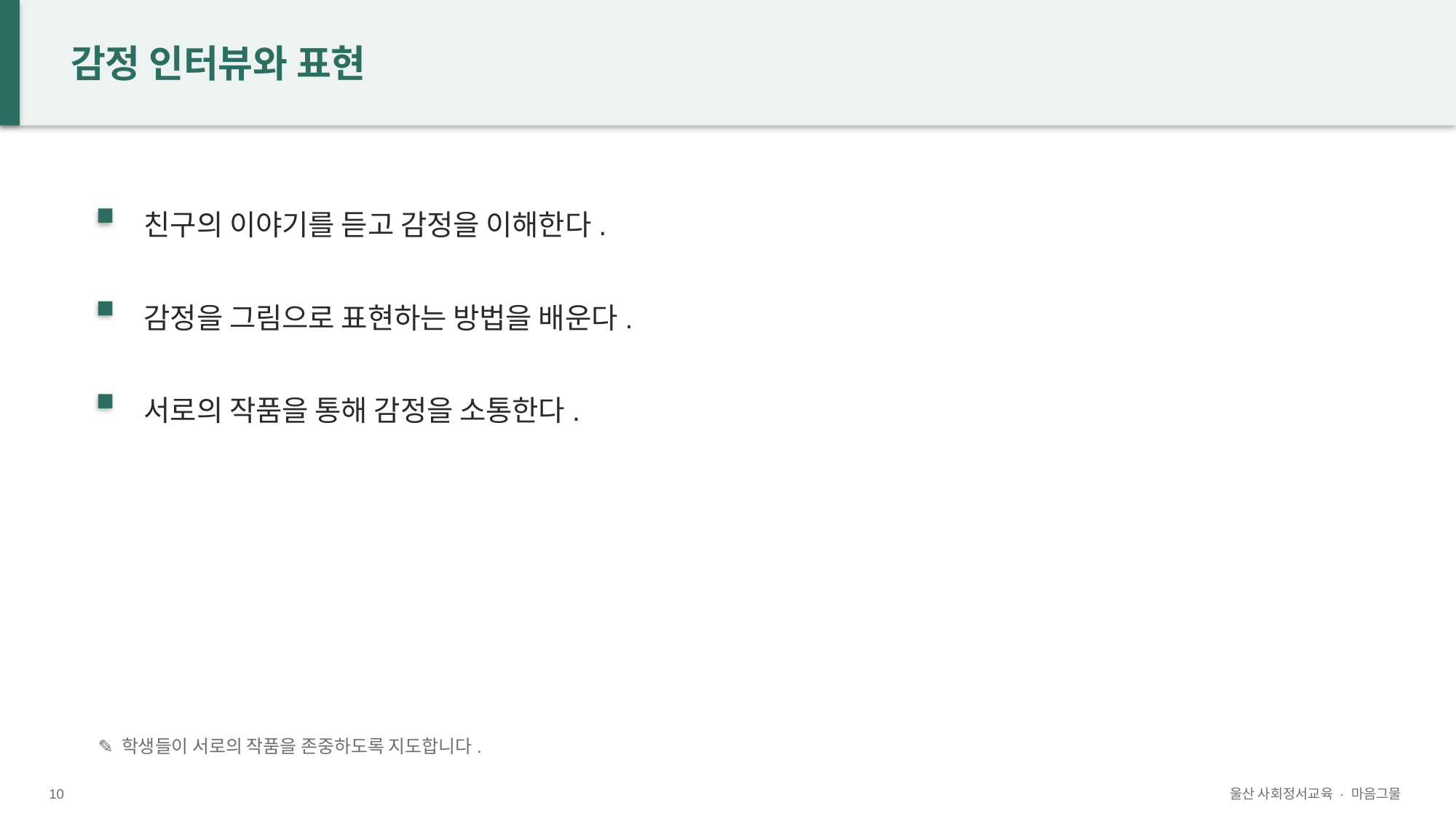

감정 인터뷰와 표현
친구의 이야기를 듣고 감정을 이해한다.

감정을 그림으로 표현하는 방법을 배운다.

서로의 작품을 통해 감정을 소통한다.

✎ 학생들이 서로의 작품을 존중하도록 지도합니다.
10
울산 사회정서교육 · 마음그물